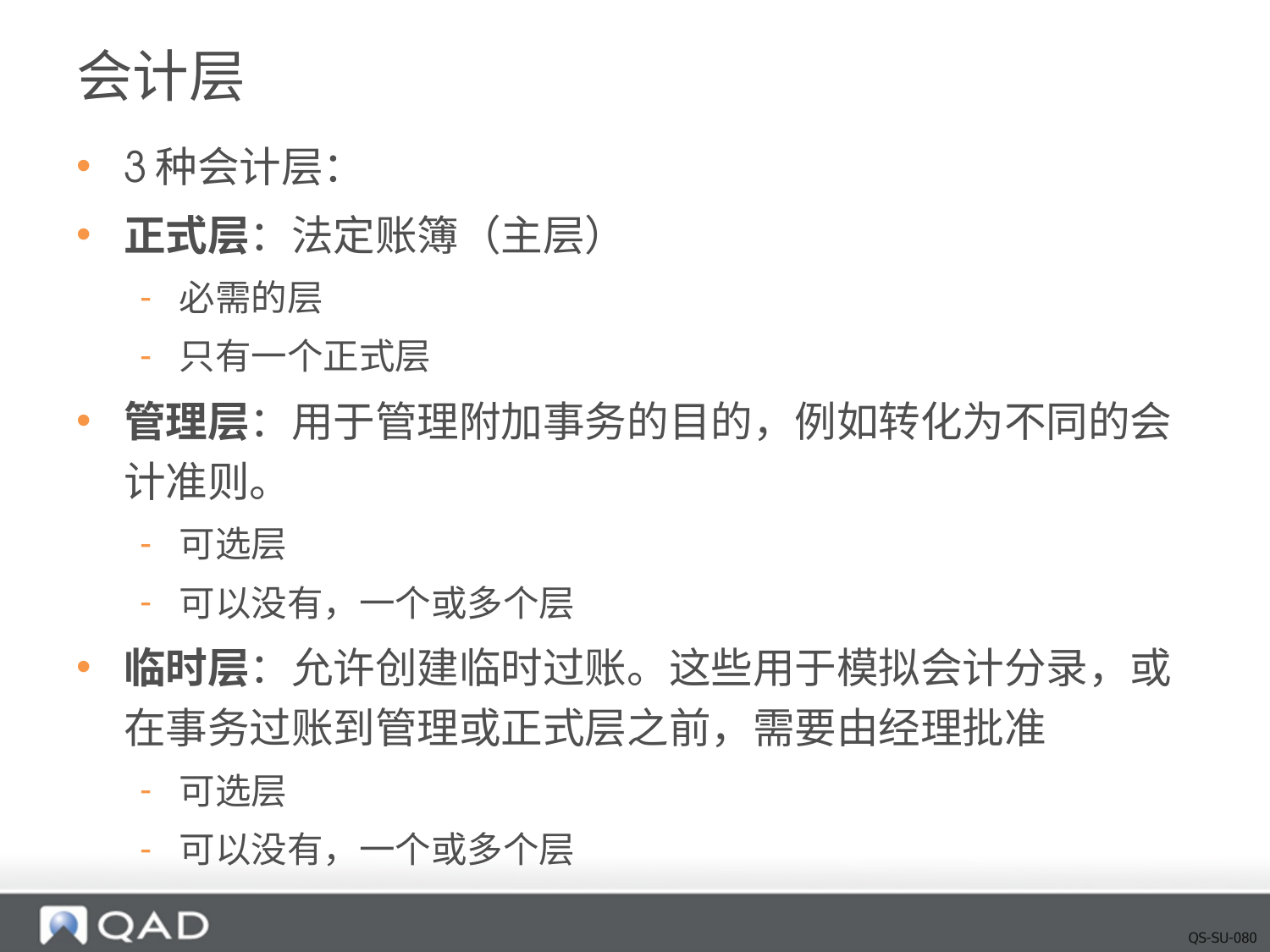

# 会计层
3种会计层：
正式层：法定账簿（主层）
必需的层
只有一个正式层
管理层：用于管理附加事务的目的，例如转化为不同的会计准则。
可选层
可以没有，一个或多个层
临时层：允许创建临时过账。这些用于模拟会计分录，或在事务过账到管理或正式层之前，需要由经理批准
可选层
可以没有，一个或多个层
QS-SU-080